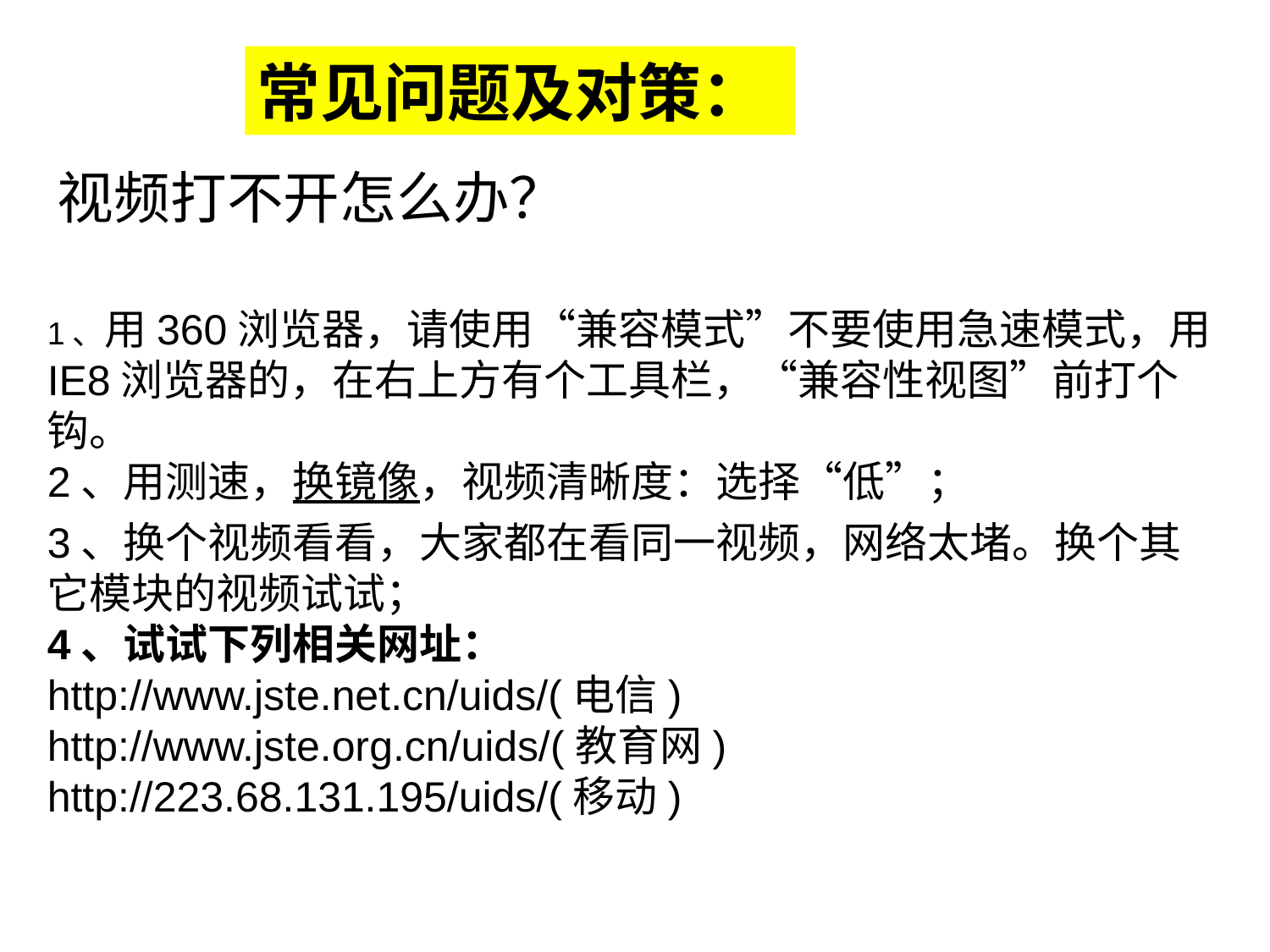

常见问题及对策：
视频打不开怎么办？
1、用360浏览器，请使用“兼容模式”不要使用急速模式，用IE8浏览器的，在右上方有个工具栏，“兼容性视图”前打个钩。
2、用测速，换镜像，视频清晰度：选择“低”；
3、换个视频看看，大家都在看同一视频，网络太堵。换个其它模块的视频试试；
4、试试下列相关网址：
http://www.jste.net.cn/uids/(电信)
http://www.jste.org.cn/uids/(教育网)
http://223.68.131.195/uids/(移动)